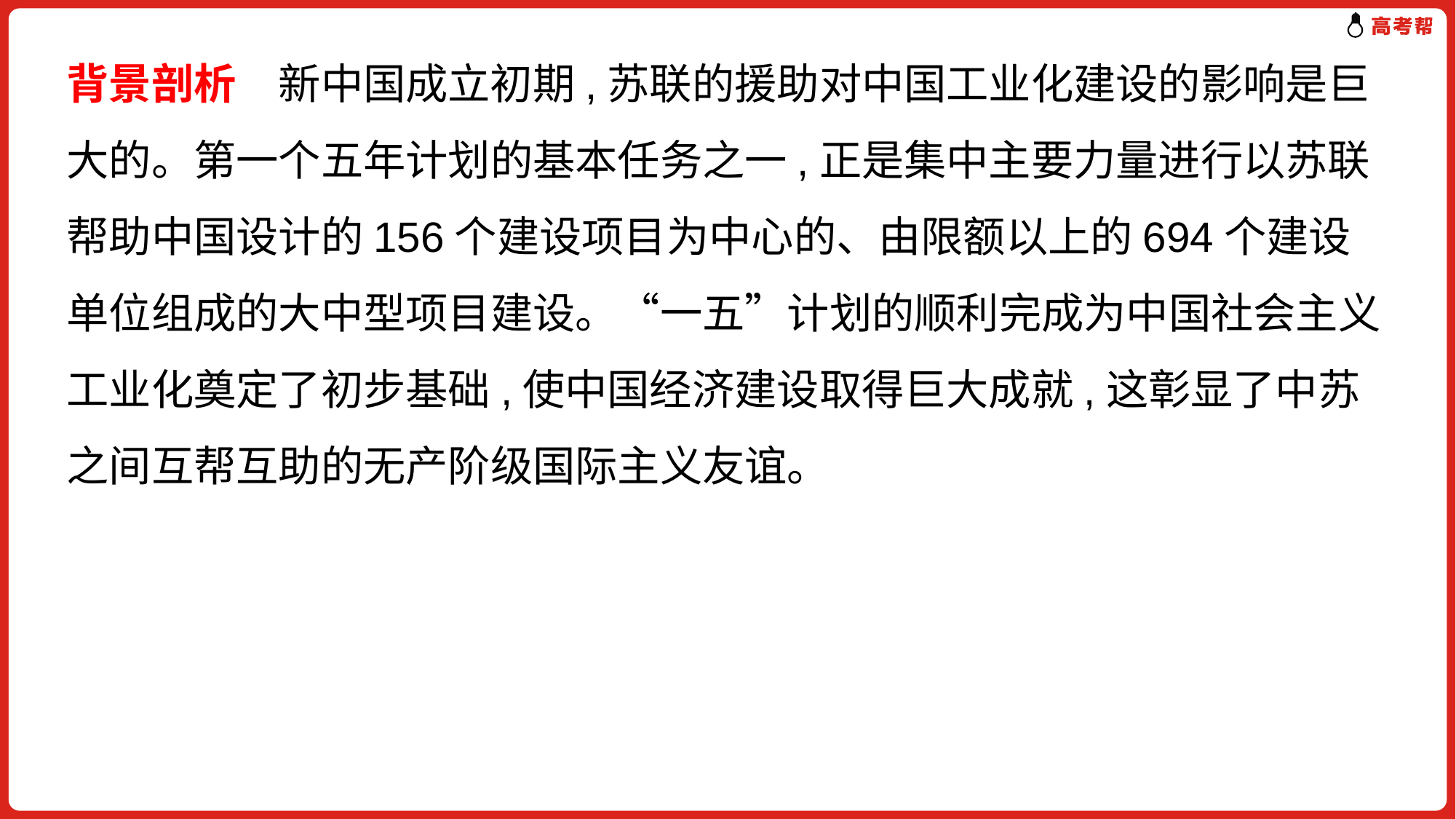

背景剖析　新中国成立初期,苏联的援助对中国工业化建设的影响是巨大的。第一个五年计划的基本任务之一,正是集中主要力量进行以苏联帮助中国设计的156个建设项目为中心的、由限额以上的694个建设单位组成的大中型项目建设。“一五”计划的顺利完成为中国社会主义工业化奠定了初步基础,使中国经济建设取得巨大成就,这彰显了中苏之间互帮互助的无产阶级国际主义友谊。